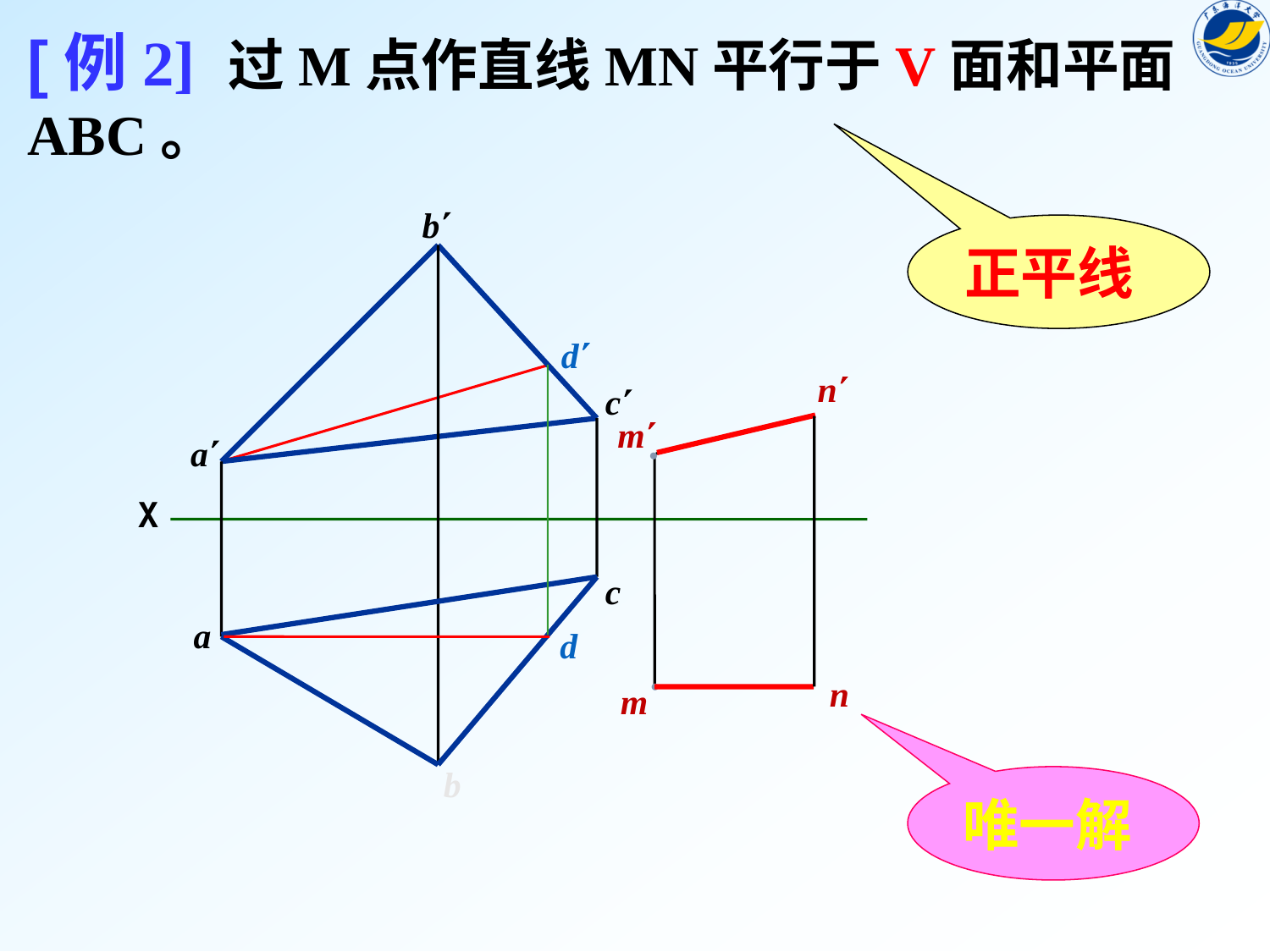

[例2] 过M点作直线MN平行于V面和平面 ABC。
b′
正平线

d′
n′

c′
m′

a′
●

X

c

a
d

n

m
●
b
唯一解